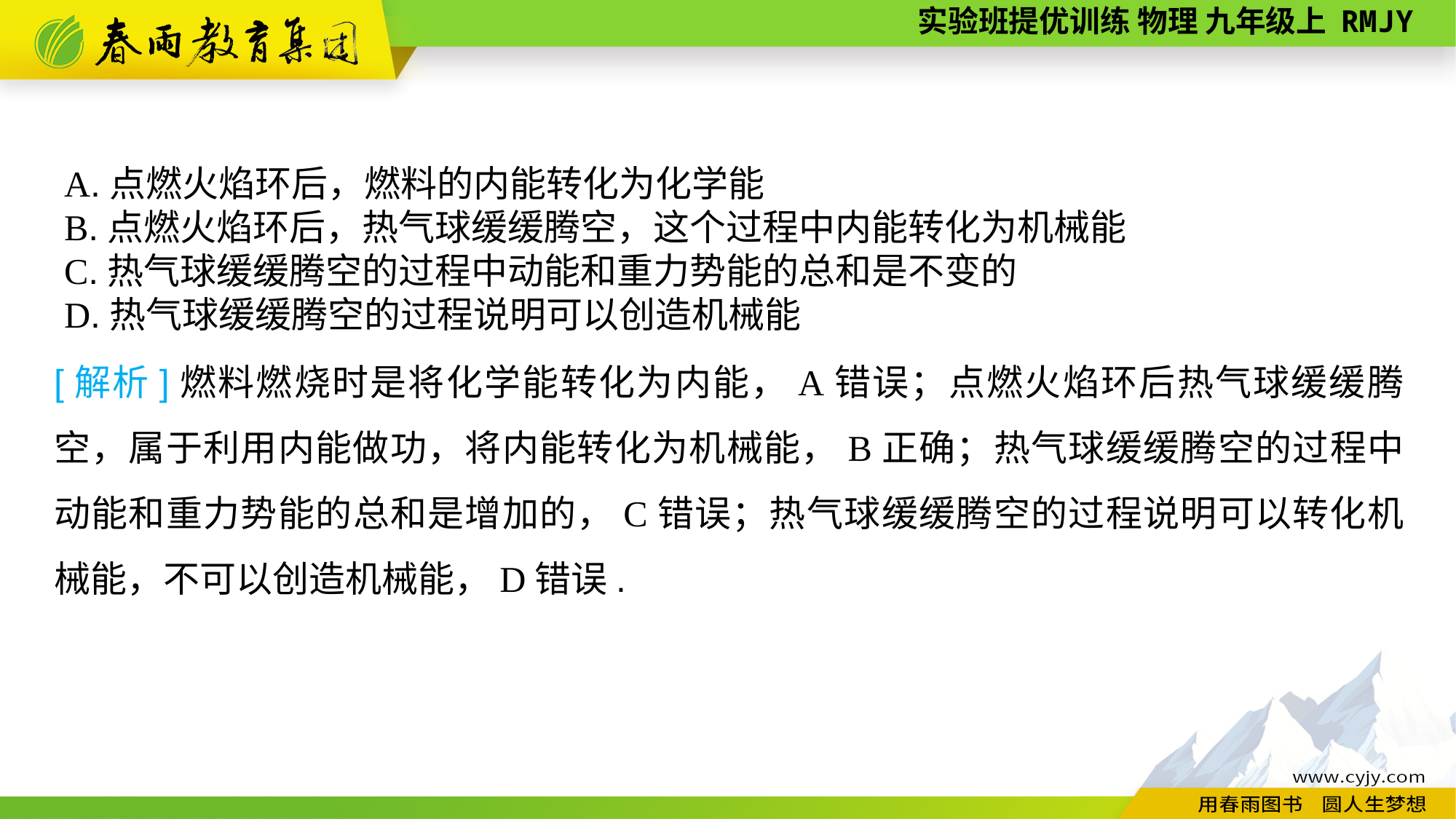

A.点燃火焰环后，燃料的内能转化为化学能
B.点燃火焰环后，热气球缓缓腾空，这个过程中内能转化为机械能
C.热气球缓缓腾空的过程中动能和重力势能的总和是不变的
D.热气球缓缓腾空的过程说明可以创造机械能
[解析]燃料燃烧时是将化学能转化为内能，A错误；点燃火焰环后热气球缓缓腾空，属于利用内能做功，将内能转化为机械能，B正确；热气球缓缓腾空的过程中动能和重力势能的总和是增加的，C错误；热气球缓缓腾空的过程说明可以转化机械能，不可以创造机械能，D错误.